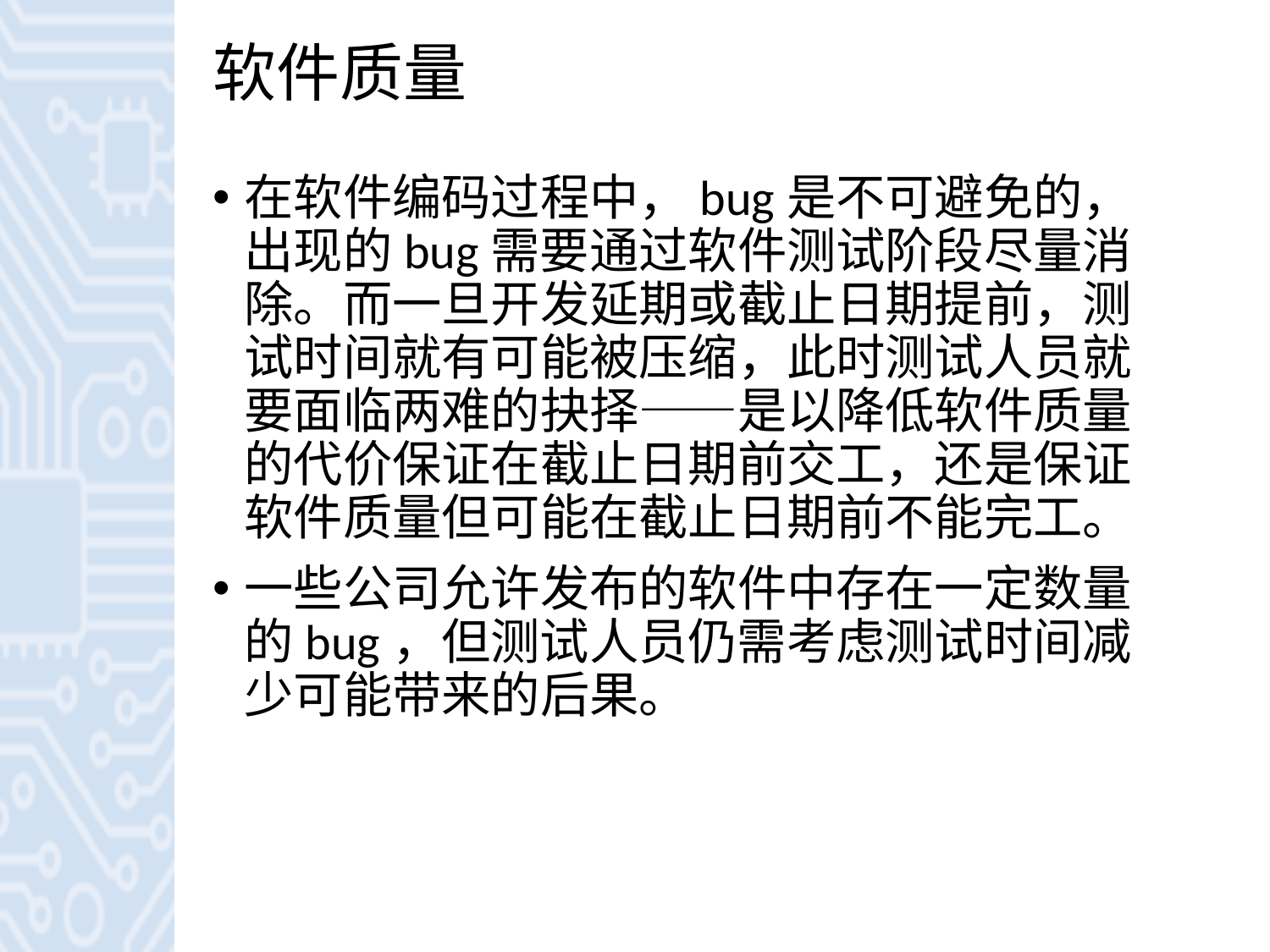

# 软件质量
在软件编码过程中，bug是不可避免的，出现的bug需要通过软件测试阶段尽量消除。而一旦开发延期或截止日期提前，测试时间就有可能被压缩，此时测试人员就要面临两难的抉择——是以降低软件质量的代价保证在截止日期前交工，还是保证软件质量但可能在截止日期前不能完工。
一些公司允许发布的软件中存在一定数量的bug，但测试人员仍需考虑测试时间减少可能带来的后果。